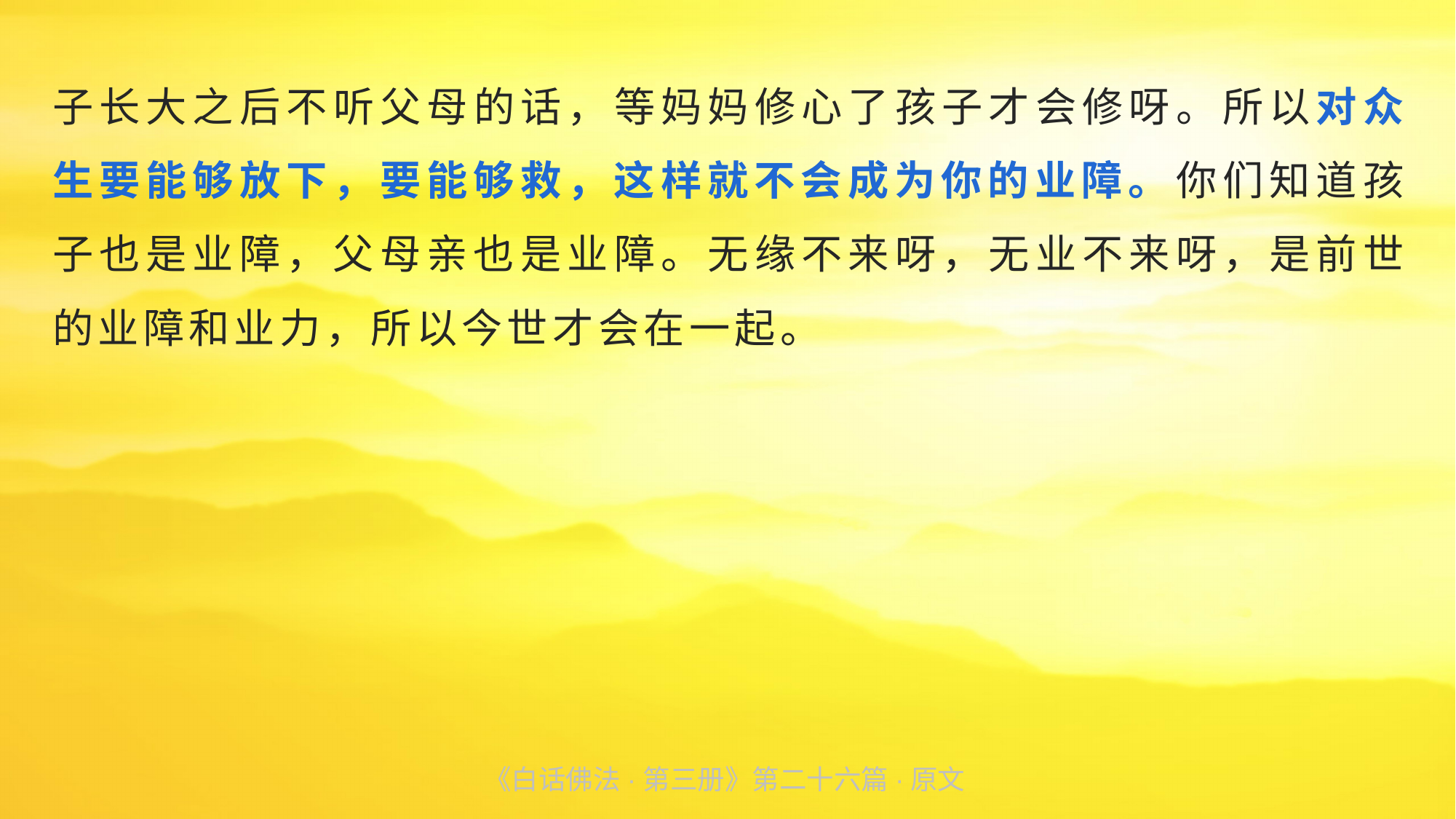

子长大之后不听父母的话，等妈妈修心了孩子才会修呀。所以对众生要能够放下，要能够救，这样就不会成为你的业障。你们知道孩子也是业障，父母亲也是业障。无缘不来呀，无业不来呀，是前世的业障和业力，所以今世才会在一起。
《白话佛法·第三册》第二十六篇·原文